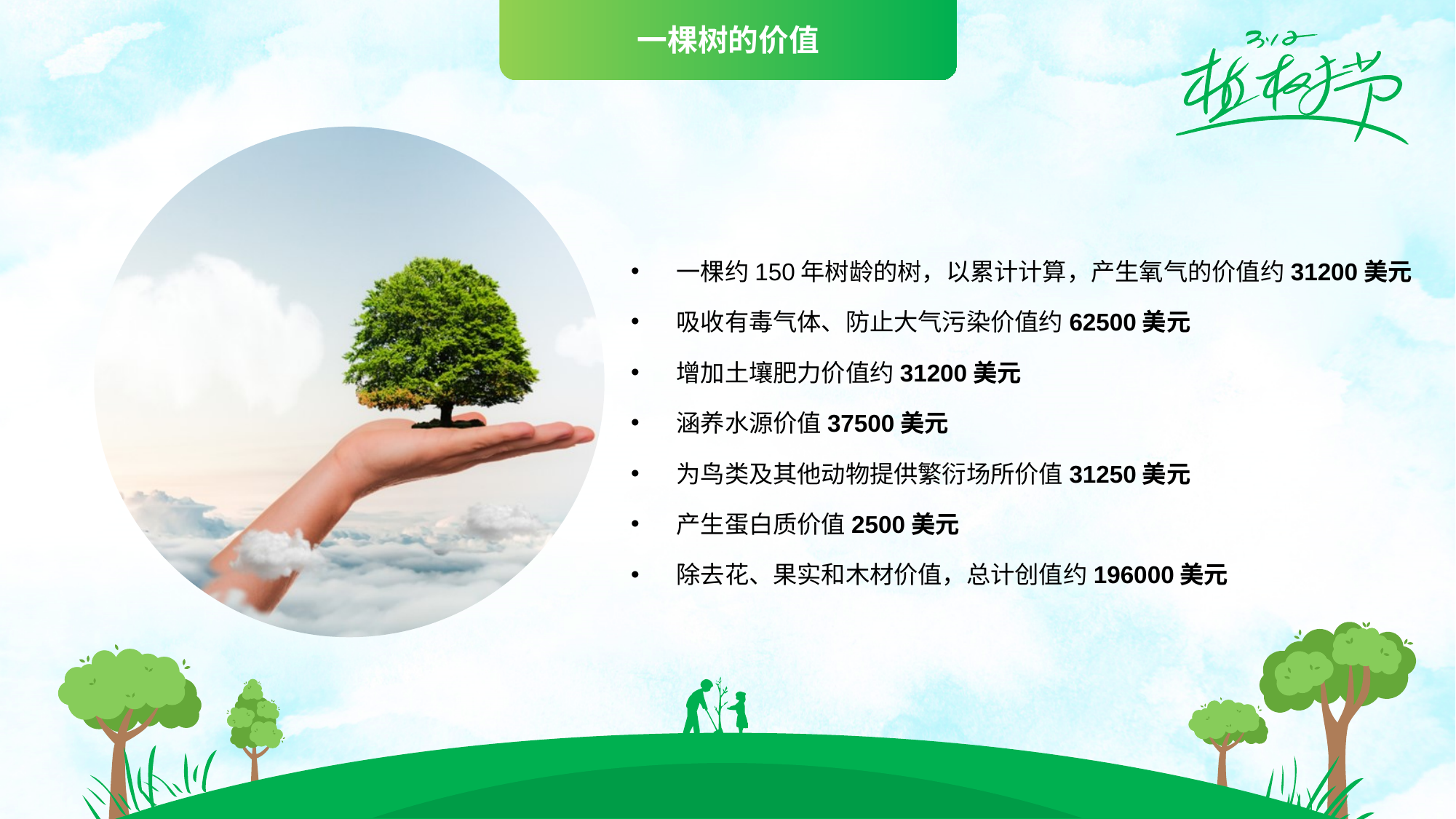

一棵树的价值

一棵约150年树龄的树，以累计计算，产生氧气的价值约31200美元
吸收有毒气体、防止大气污染价值约62500美元
增加土壤肥力价值约31200美元
涵养水源价值37500美元
为鸟类及其他动物提供繁衍场所价值31250美元
产生蛋白质价值2500美元
除去花、果实和木材价值，总计创值约196000美元